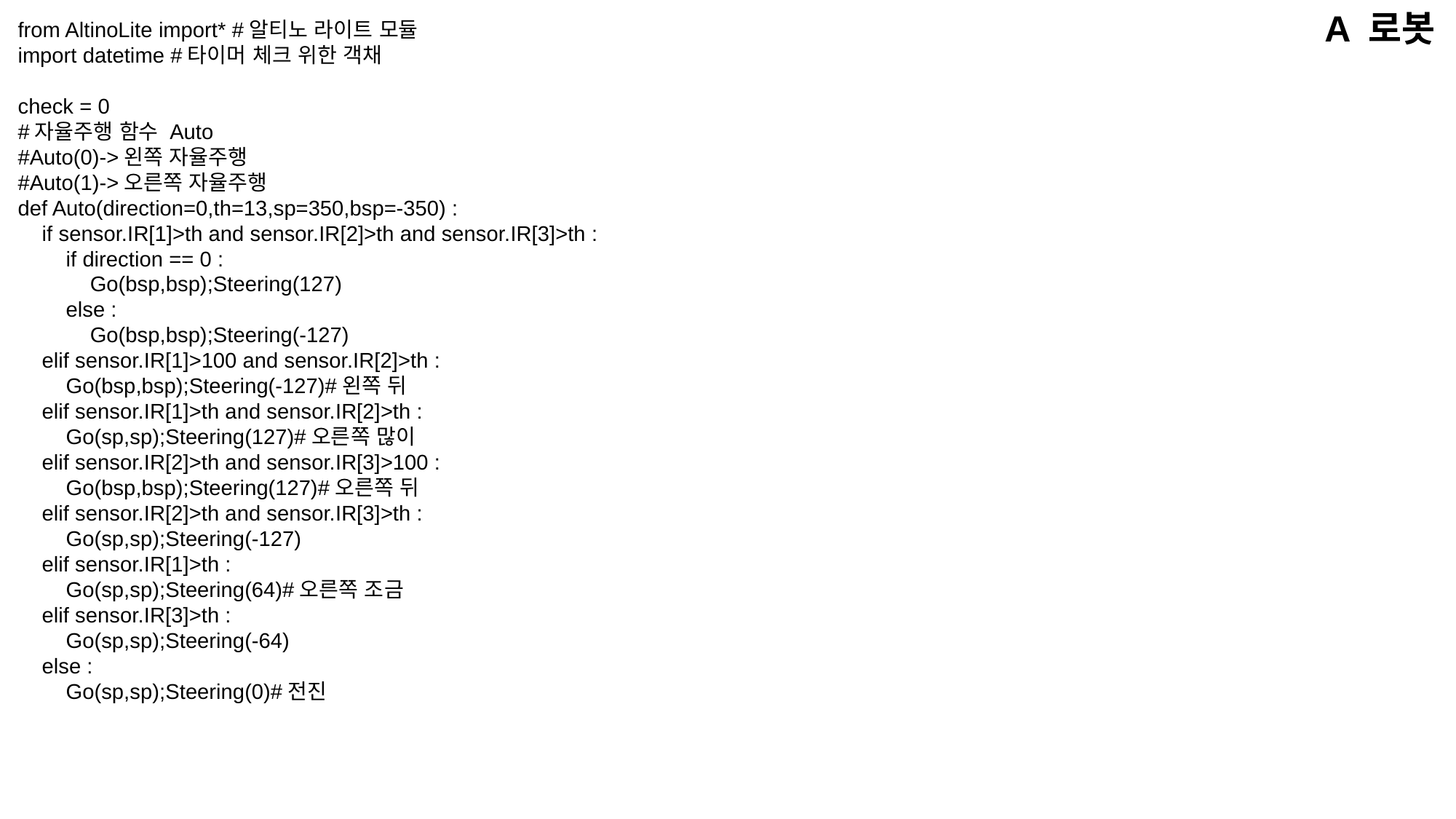

A 로봇
from AltinoLite import* #알티노 라이트 모듈
import datetime #타이머 체크 위한 객채

check = 0
#자율주행 함수 Auto
#Auto(0)->왼쪽 자율주행
#Auto(1)->오른쪽 자율주행
def Auto(direction=0,th=13,sp=350,bsp=-350) :
    if sensor.IR[1]>th and sensor.IR[2]>th and sensor.IR[3]>th :
        if direction == 0 :
            Go(bsp,bsp);Steering(127)
        else :
            Go(bsp,bsp);Steering(-127)
    elif sensor.IR[1]>100 and sensor.IR[2]>th :
        Go(bsp,bsp);Steering(-127)#왼쪽 뒤
    elif sensor.IR[1]>th and sensor.IR[2]>th :
        Go(sp,sp);Steering(127)#오른쪽 많이
    elif sensor.IR[2]>th and sensor.IR[3]>100 :
        Go(bsp,bsp);Steering(127)#오른쪽 뒤
    elif sensor.IR[2]>th and sensor.IR[3]>th :
        Go(sp,sp);Steering(-127)
    elif sensor.IR[1]>th :
        Go(sp,sp);Steering(64)#오른쪽 조금
    elif sensor.IR[3]>th :
        Go(sp,sp);Steering(-64)
    else :
        Go(sp,sp);Steering(0)#전진